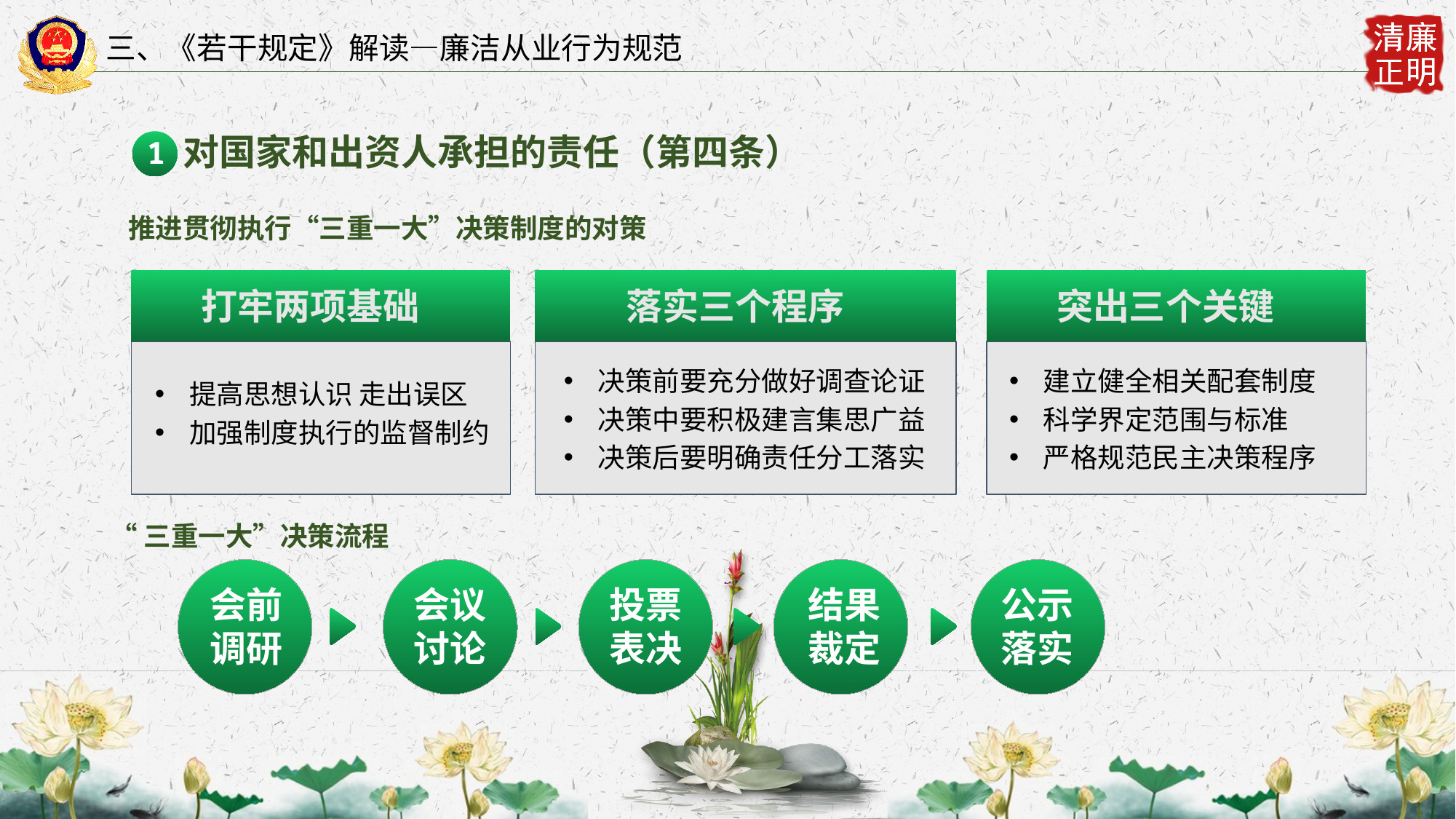

三、《若干规定》解读—廉洁从业行为规范
对国家和出资人承担的责任（第四条）
1

推进贯彻执行“三重一大”决策制度的对策

打牢两项基础

落实三个程序

突出三个关键

决策前要充分做好调查论证
决策中要积极建言集思广益
决策后要明确责任分工落实
建立健全相关配套制度
科学界定范围与标准
严格规范民主决策程序
提高思想认识 走出误区
加强制度执行的监督制约
“三重一大”决策流程

会前调研
会议讨论
投票表决
结果裁定
公示落实